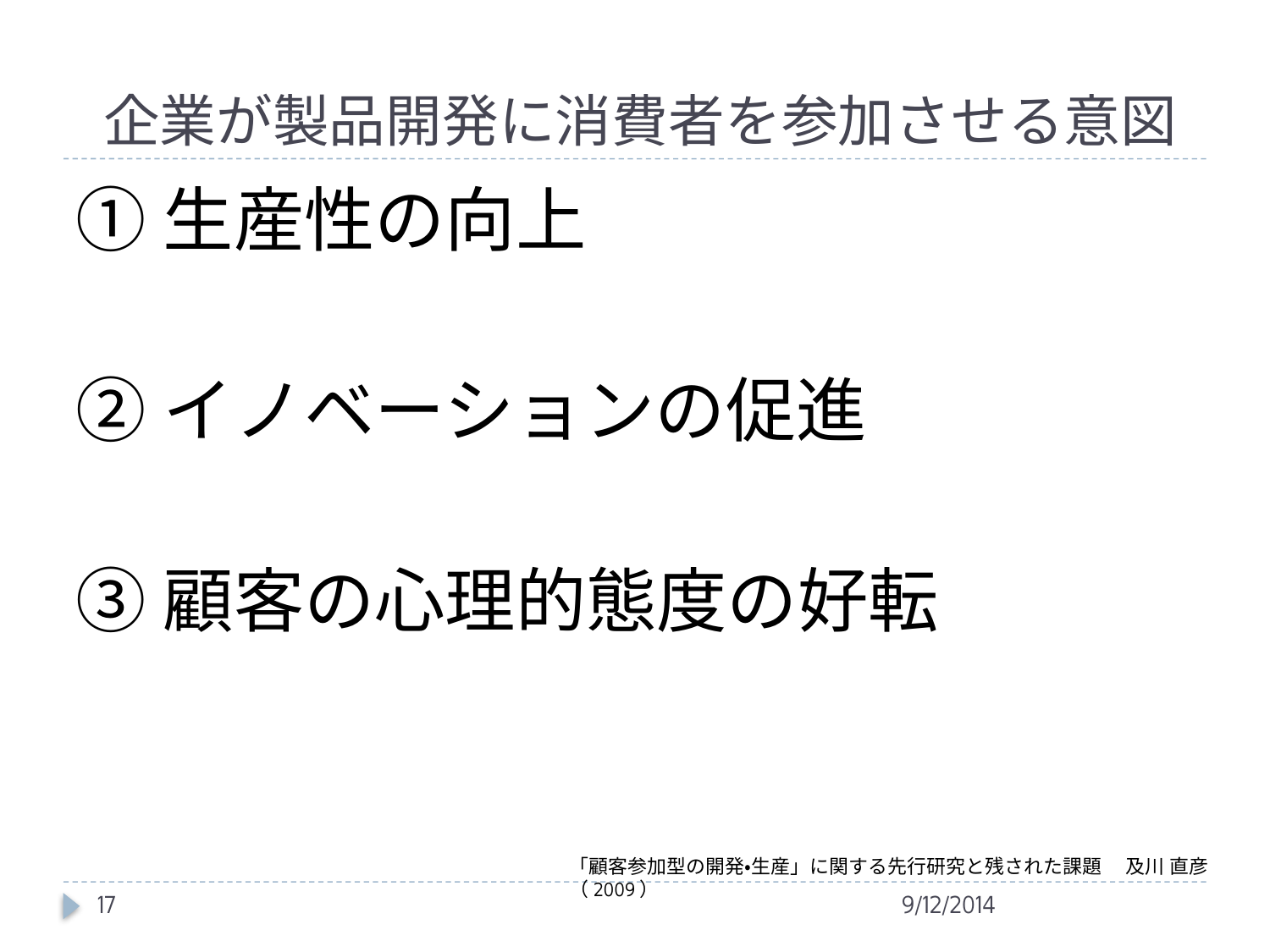

# 企業が製品開発に消費者を参加させる意図
①生産性の向上

②イノベーションの促進

③顧客の心理的態度の好転
「顧客参加型の開発・生産」に関する先行研究と残された課題　 及川 直彦（2009）
17
9/12/2014